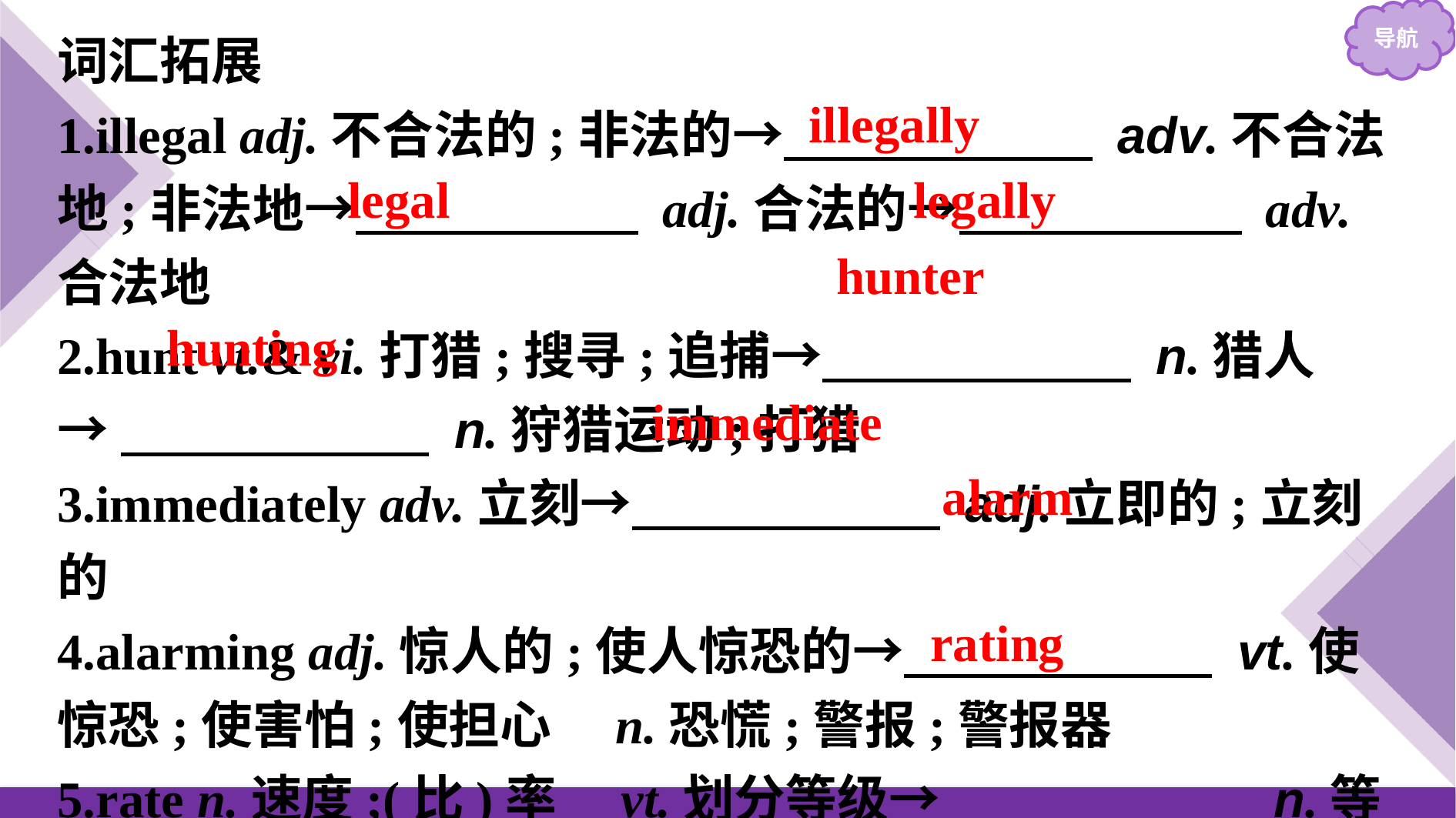

词汇拓展
1.illegal adj.不合法的;非法的→　　　　　　 adv.不合法地;非法地→　　　　　  adj.合法的→　　　　　  adv.合法地
2.hunt vt.& vi.打猎;搜寻;追捕→　　　　　　 n.猎人
→　　　　　　 n.狩猎运动;打猎
3.immediately adv.立刻→　　　　　　 adj.立即的;立刻的
4.alarming adj.惊人的;使人惊恐的→　　　　　　 vt.使惊恐;使害怕;使担心　n.恐慌;警报;警报器
5.rate n.速度;(比)率　vt.划分等级→　　　　　　 n.等级;级别
illegally
legally
legal
hunter
hunting
immediate
alarm
rating